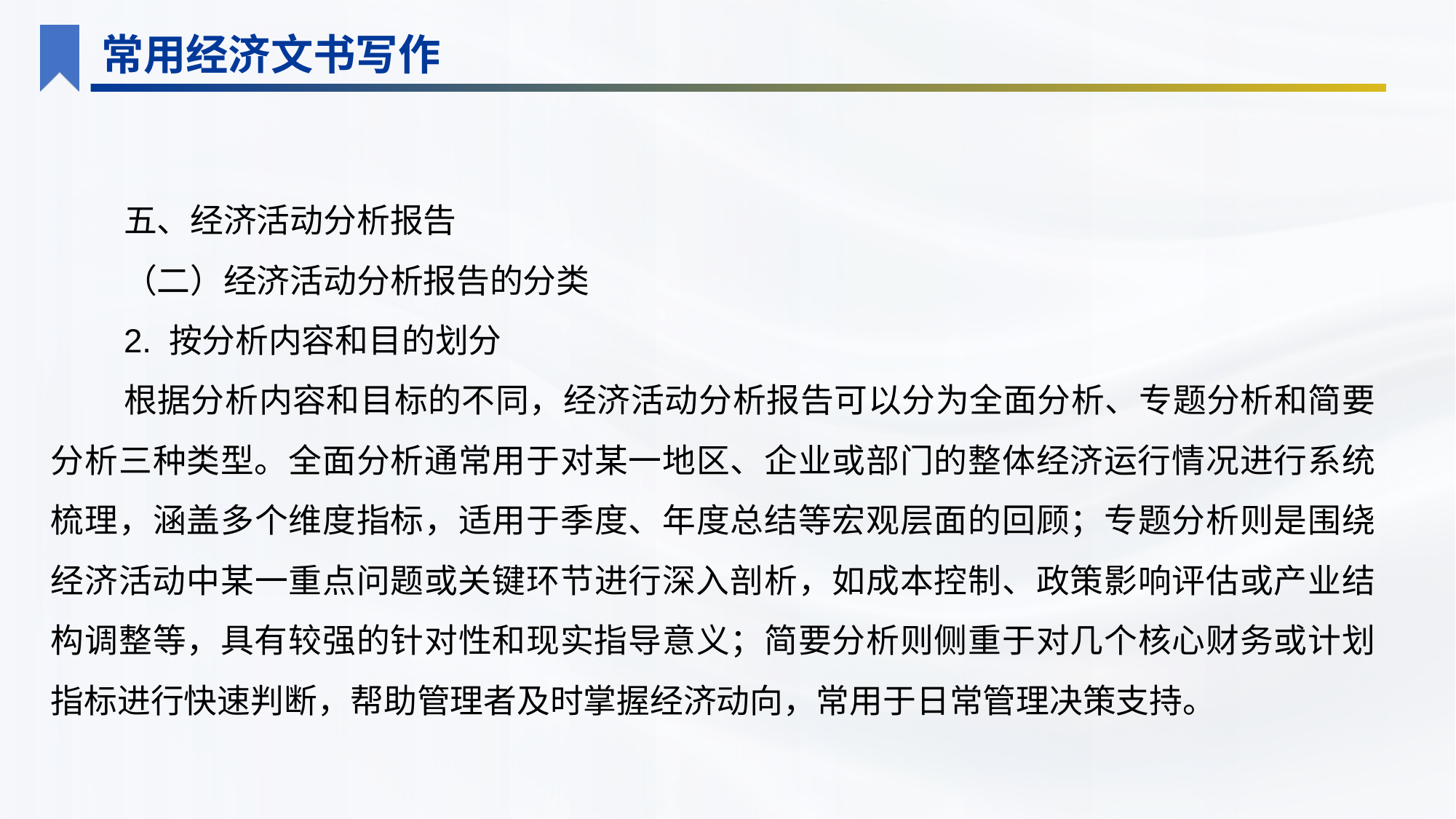

常用经济文书写作
五、经济活动分析报告
（二）经济活动分析报告的分类
2. 按分析内容和目的划分
根据分析内容和目标的不同，经济活动分析报告可以分为全面分析、专题分析和简要分析三种类型。全面分析通常用于对某一地区、企业或部门的整体经济运行情况进行系统梳理，涵盖多个维度指标，适用于季度、年度总结等宏观层面的回顾；专题分析则是围绕经济活动中某一重点问题或关键环节进行深入剖析，如成本控制、政策影响评估或产业结构调整等，具有较强的针对性和现实指导意义；简要分析则侧重于对几个核心财务或计划指标进行快速判断，帮助管理者及时掌握经济动向，常用于日常管理决策支持。